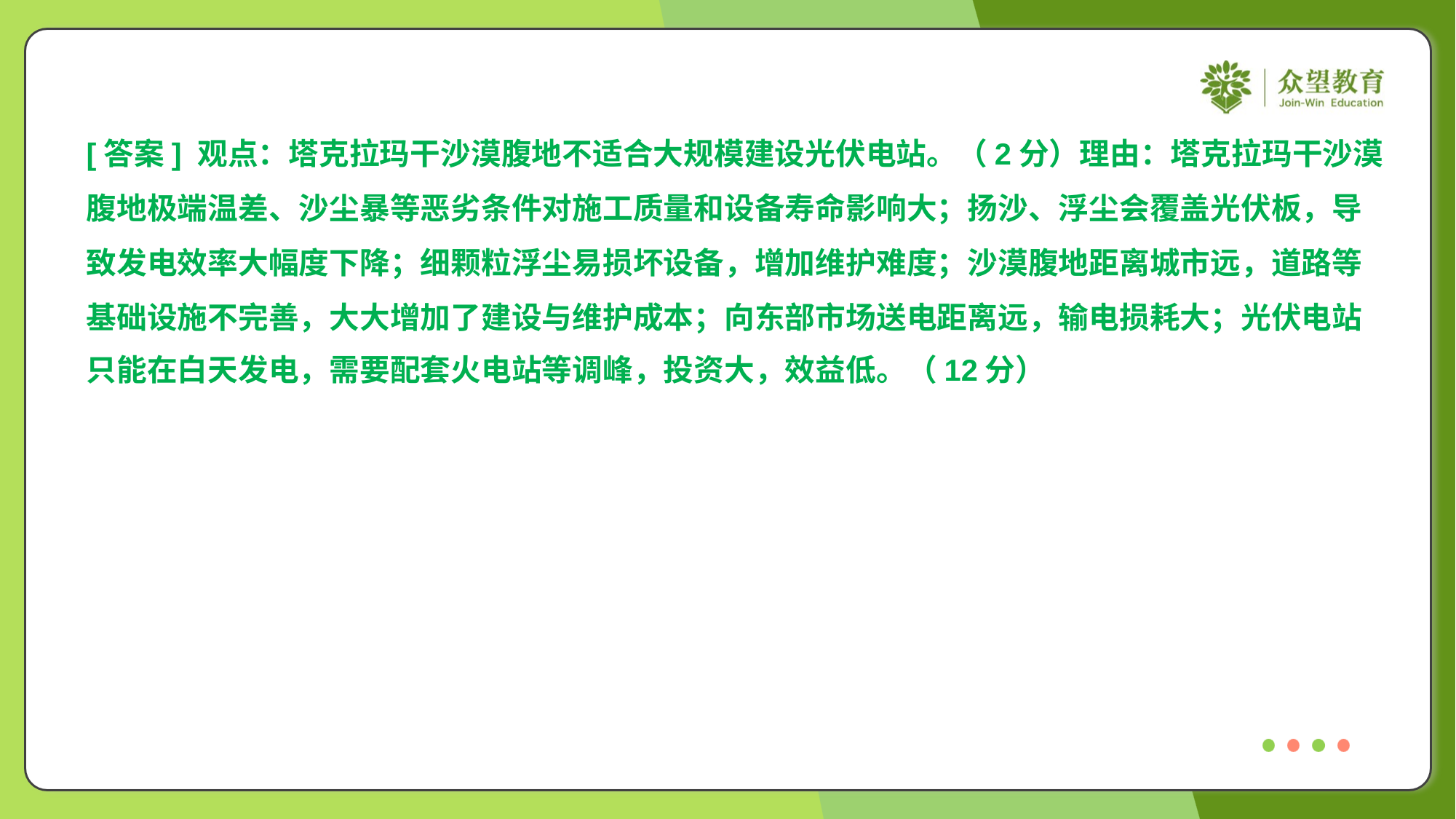

[答案] 观点：塔克拉玛干沙漠腹地不适合大规模建设光伏电站。（2分）理由：塔克拉玛干沙漠
腹地极端温差、沙尘暴等恶劣条件对施工质量和设备寿命影响大；扬沙、浮尘会覆盖光伏板，导
致发电效率大幅度下降；细颗粒浮尘易损坏设备，增加维护难度；沙漠腹地距离城市远，道路等
基础设施不完善，大大增加了建设与维护成本；向东部市场送电距离远，输电损耗大；光伏电站
只能在白天发电，需要配套火电站等调峰，投资大，效益低。（12分）